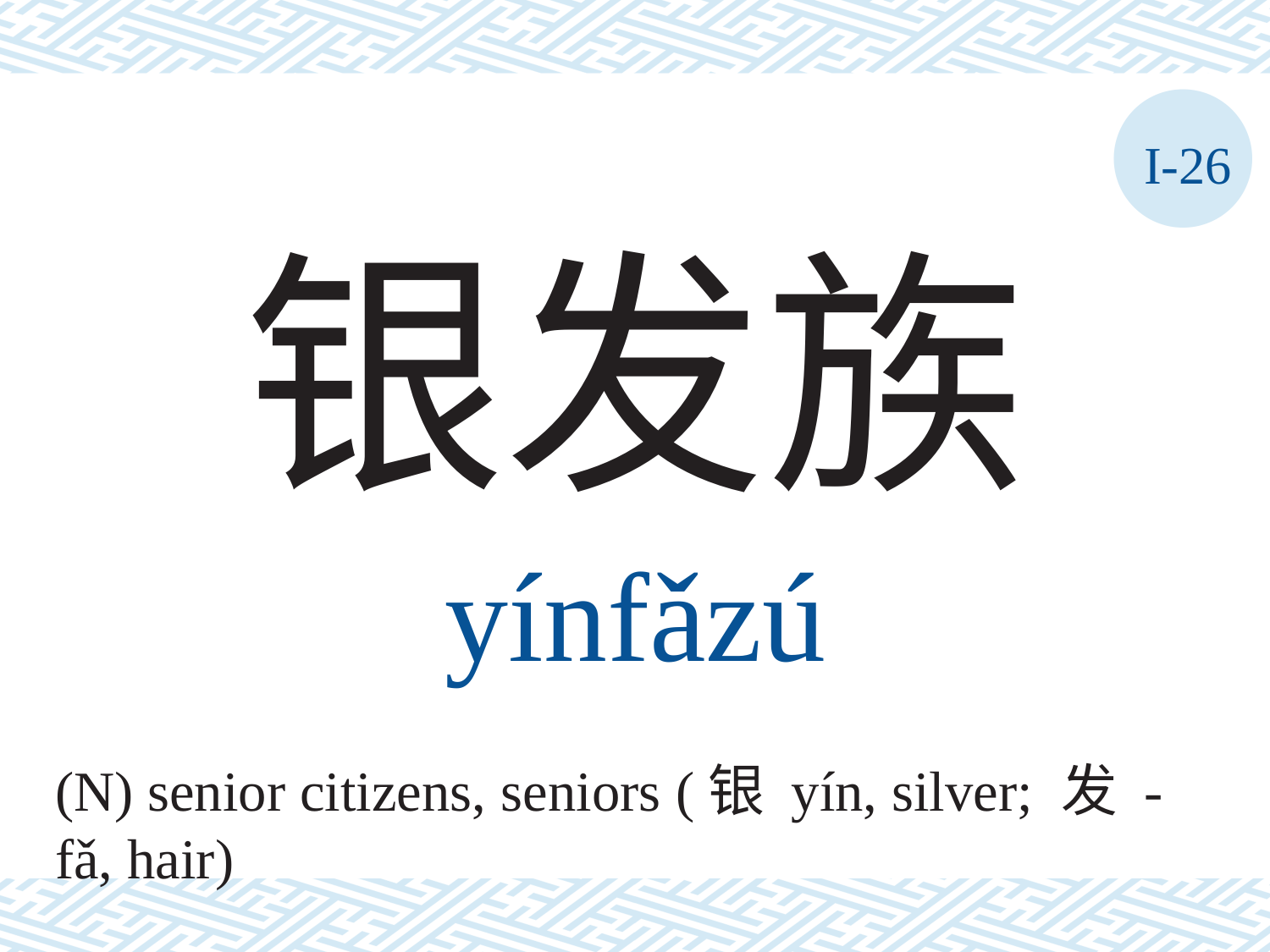

I-26
银发族
yínfǎzú

(N) senior citizens, seniors (银 yín, silver; 发 -fǎ, hair)